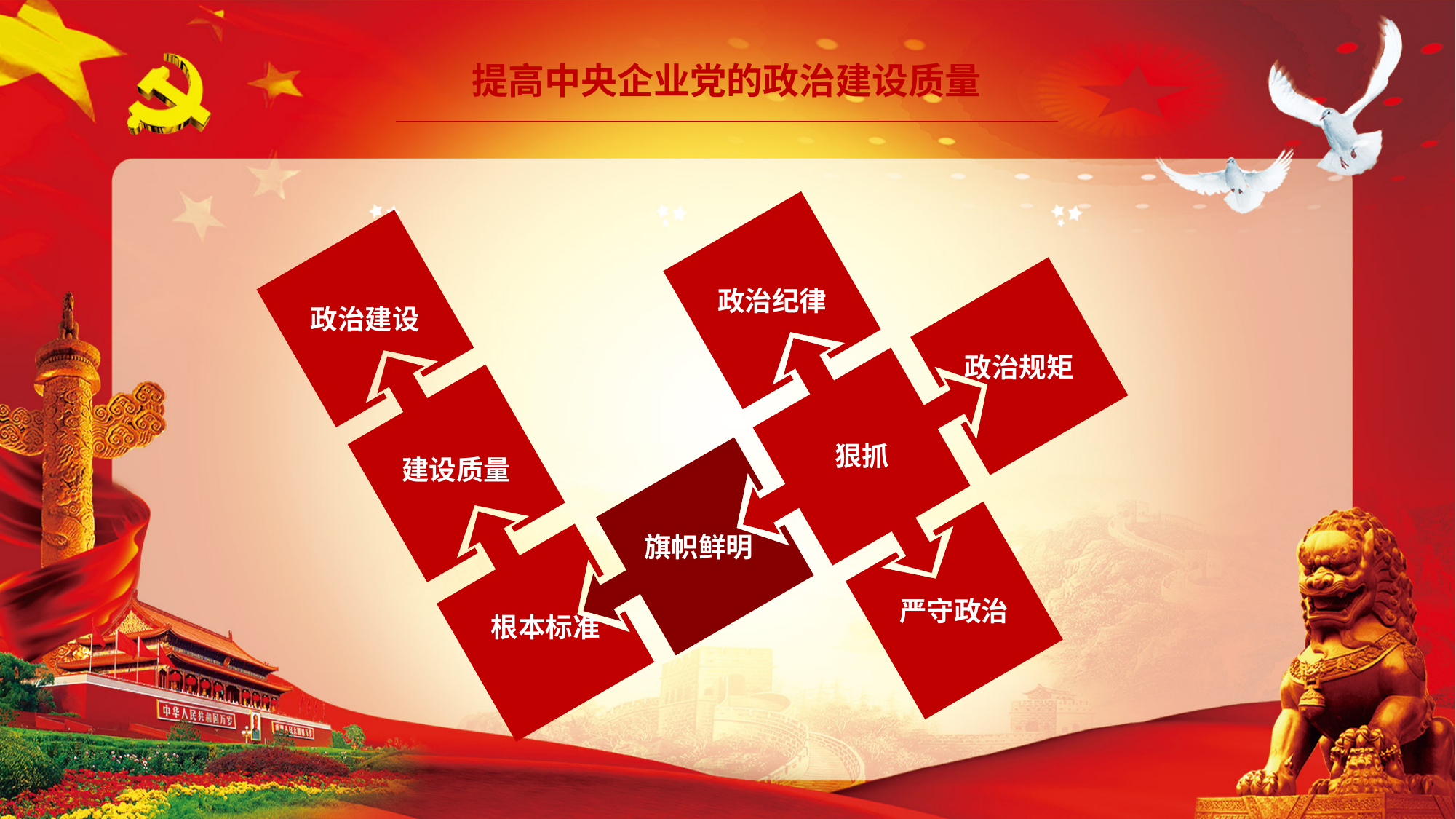

提高中央企业党的政治建设质量
政治纪律
政治建设
政治规矩
狠抓
建设质量
旗帜鲜明
严守政治
根本标准